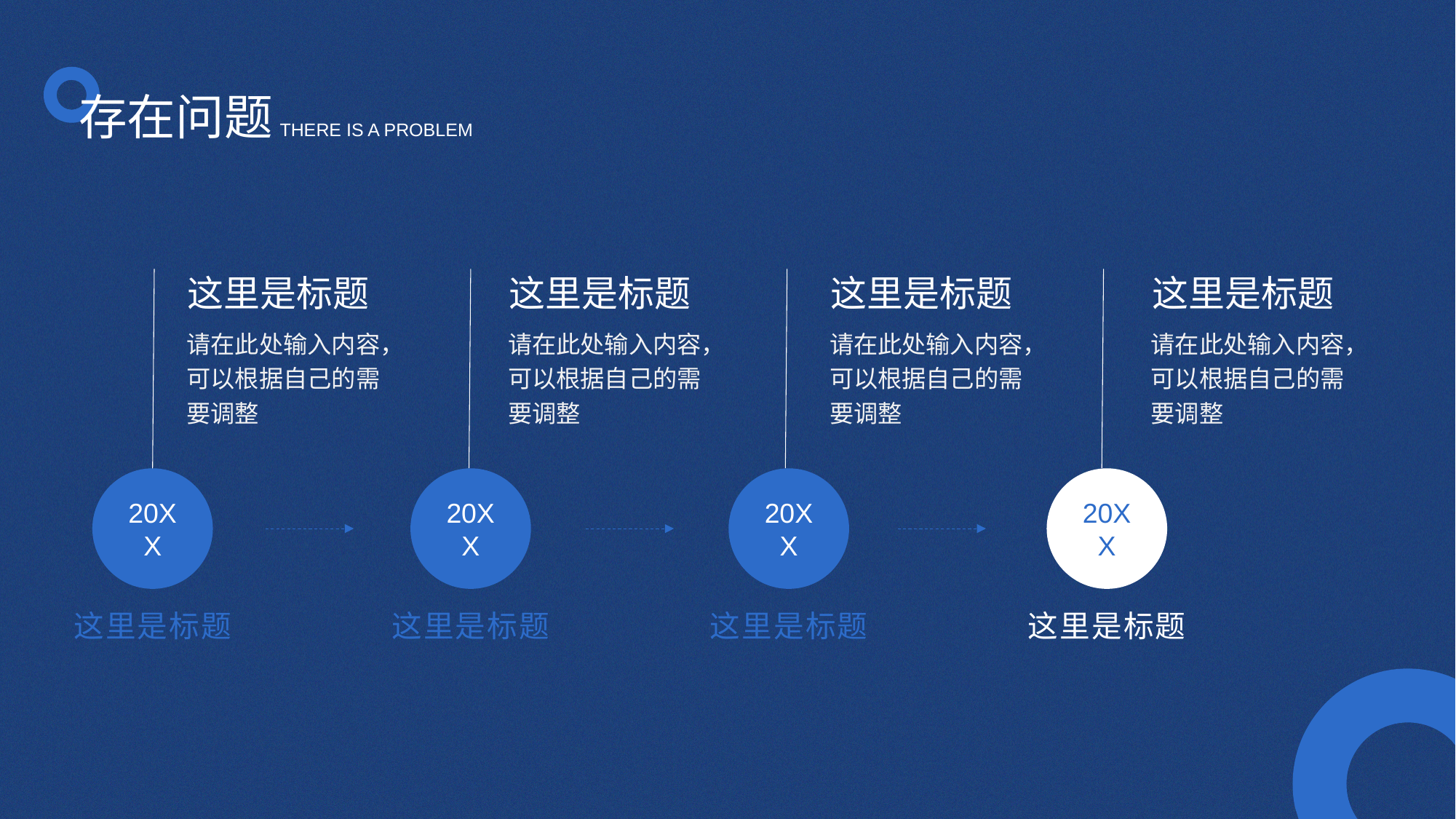

存在问题
THERE IS A PROBLEM
这里是标题
这里是标题
这里是标题
这里是标题
请在此处输入内容，可以根据自己的需要调整
请在此处输入内容，可以根据自己的需要调整
请在此处输入内容，可以根据自己的需要调整
请在此处输入内容，可以根据自己的需要调整
20XX
20XX
20XX
20XX
这里是标题
这里是标题
这里是标题
这里是标题